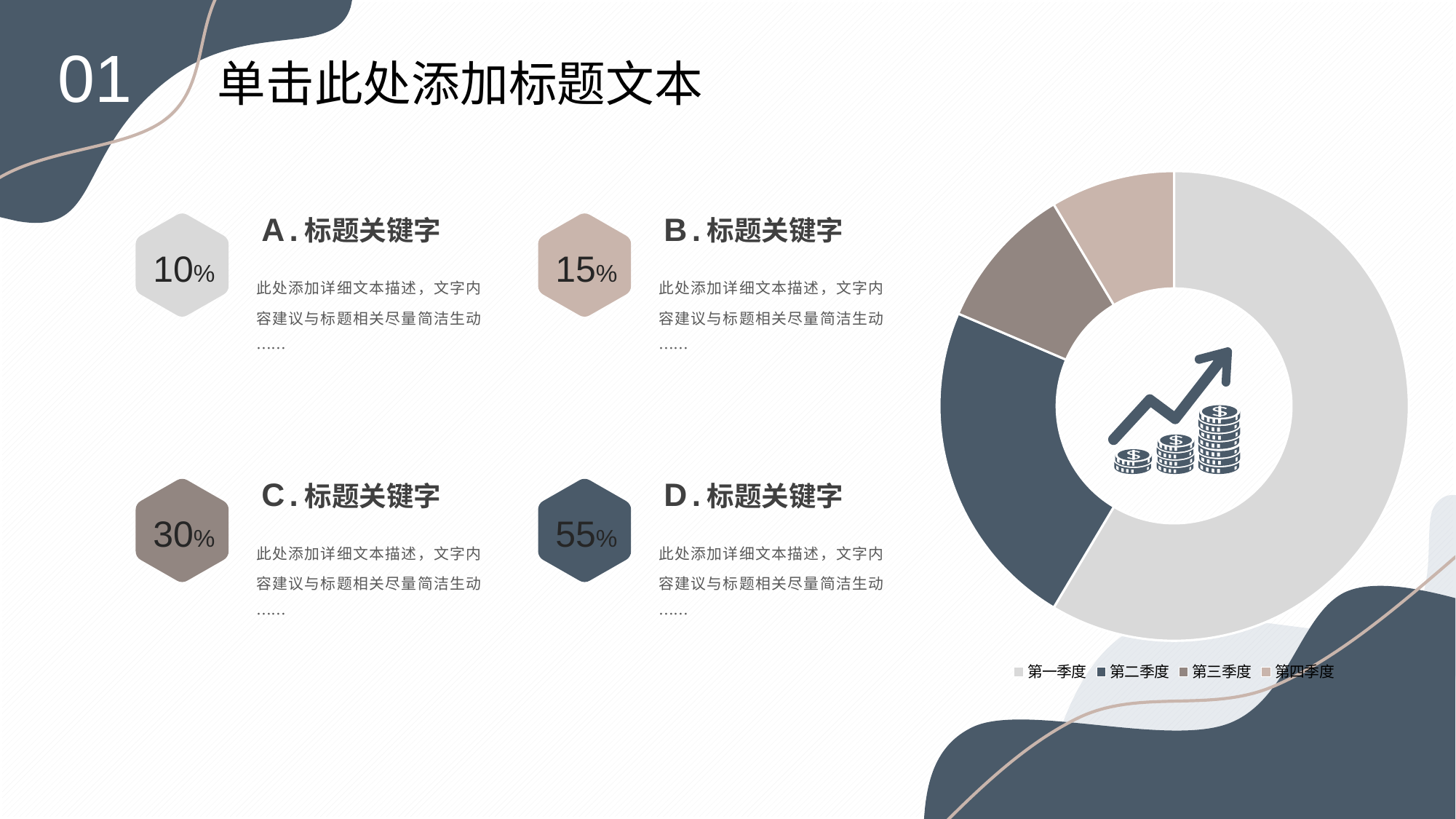

01
单击此处添加标题文本

### Chart

| Category | 销售额 |
|---|---|
| 第一季度 | 8.2 |
| 第二季度 | 3.2 |
| 第三季度 | 1.4 |
| 第四季度 | 1.2 |
A.
B.

标题关键字

标题关键字
10%
15%
此处添加详细文本描述，文字内容建议与标题相关尽量简洁生动……
此处添加详细文本描述，文字内容建议与标题相关尽量简洁生动……

C.
D.

标题关键字

标题关键字
30%
55%
此处添加详细文本描述，文字内容建议与标题相关尽量简洁生动……
此处添加详细文本描述，文字内容建议与标题相关尽量简洁生动……